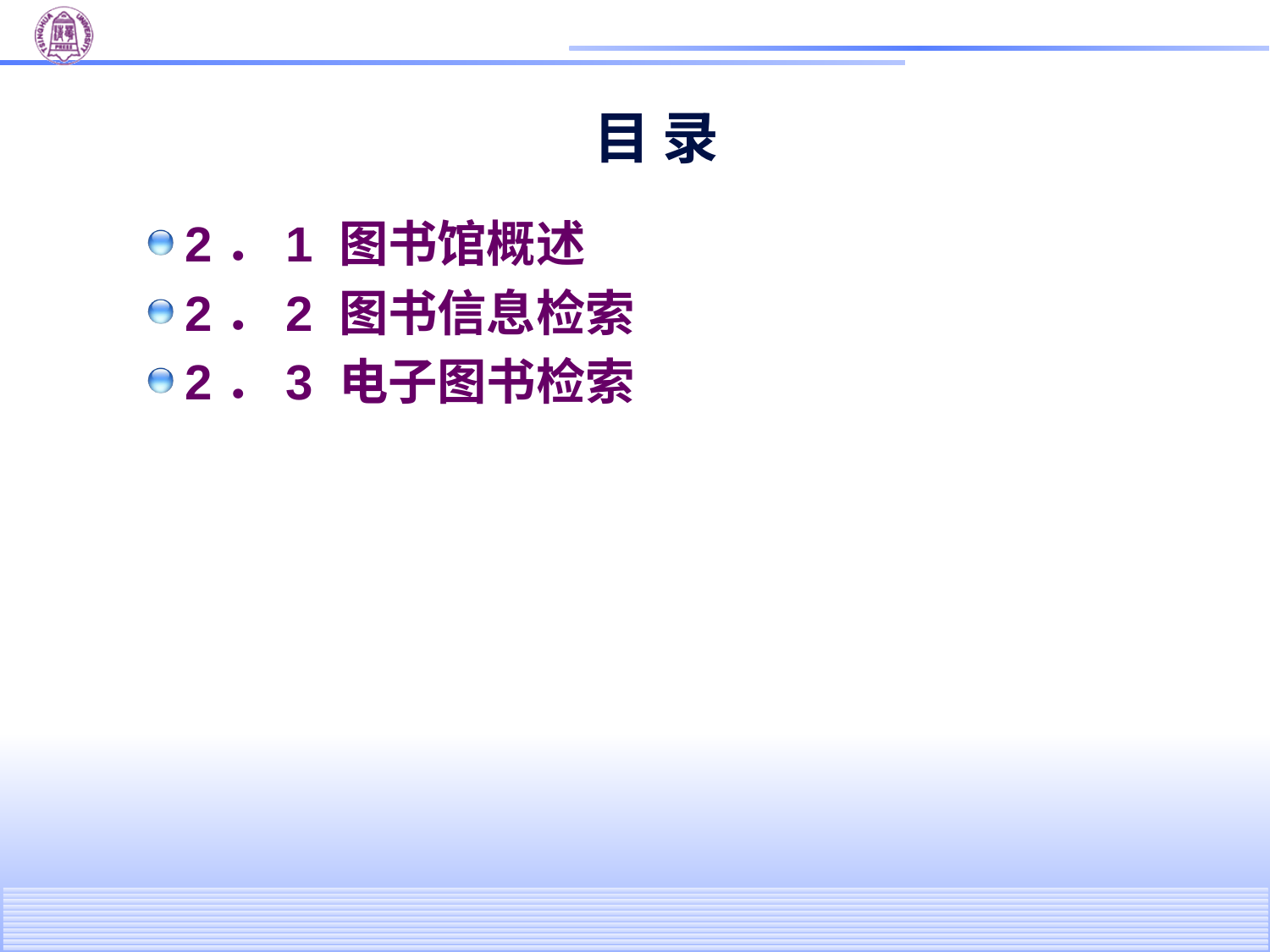

# 目 录
2．1 图书馆概述
2．2 图书信息检索
2．3 电子图书检索